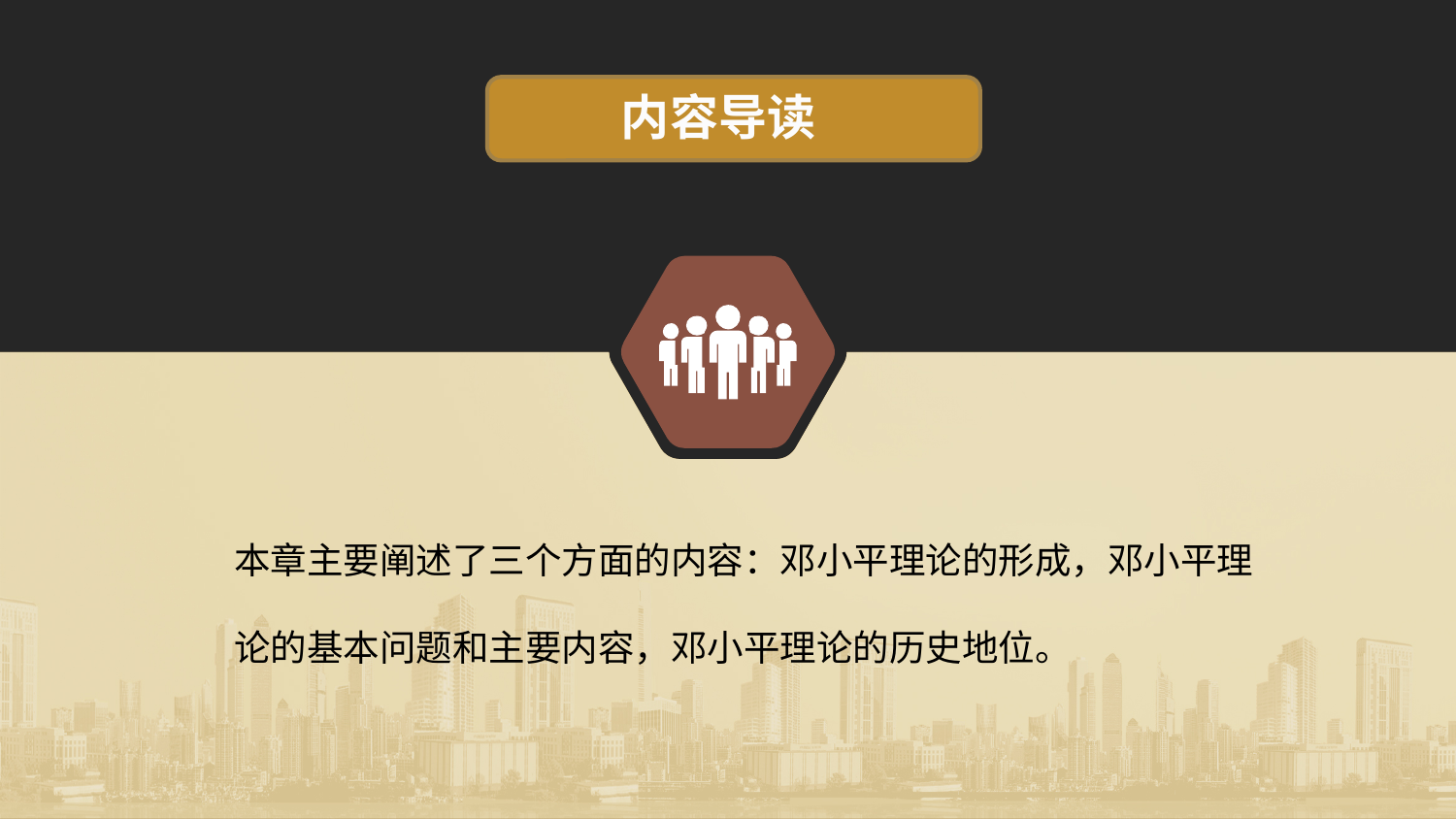

内容导读

本章主要阐述了三个方面的内容：邓小平理论的形成，邓小平理论的基本问题和主要内容，邓小平理论的历史地位。